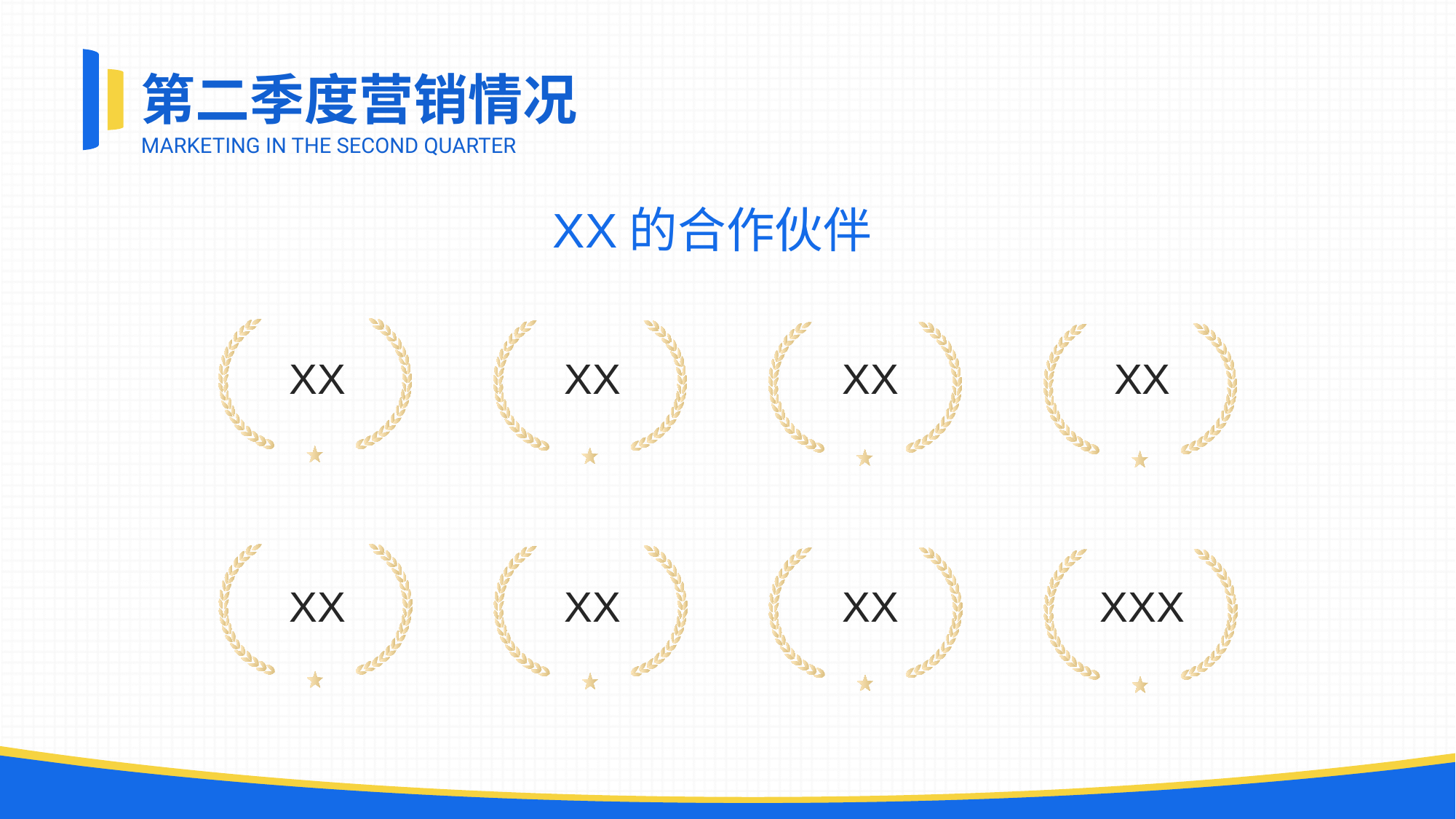

第二季度营销情况

MARKETING IN THE SECOND QUARTER
XX的合作伙伴

XX
XX
XX
XX
XX
XX
XX
XXX